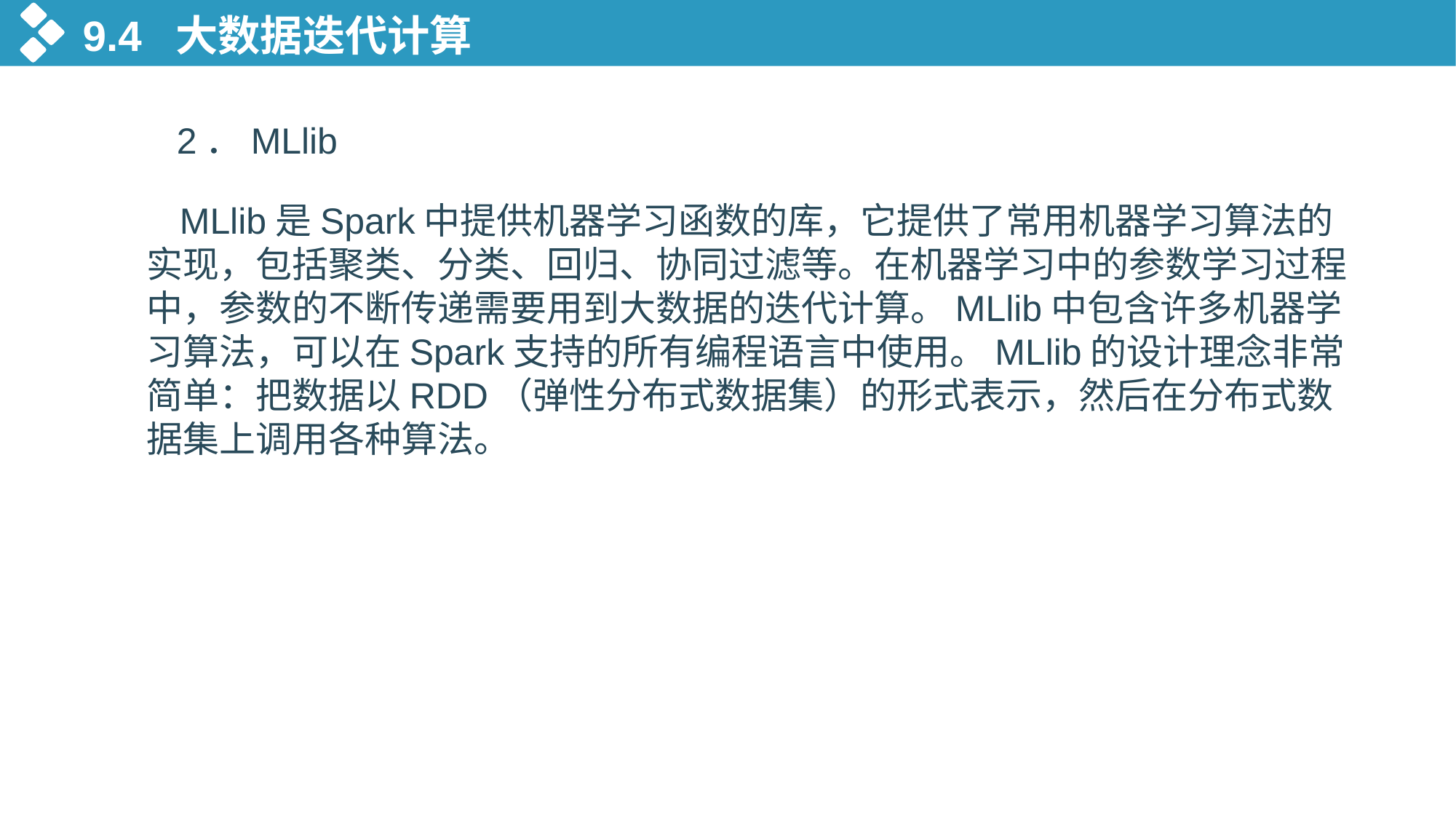

9.4  大数据迭代计算
   2．MLlib

    MLlib是Spark中提供机器学习函数的库，它提供了常用机器学习算法的实现，包括聚类、分类、回归、协同过滤等。在机器学习中的参数学习过程中，参数的不断传递需要用到大数据的迭代计算。MLlib中包含许多机器学习算法，可以在Spark支持的所有编程语言中使用。MLlib的设计理念非常简单：把数据以RDD（弹性分布式数据集）的形式表示，然后在分布式数据集上调用各种算法。